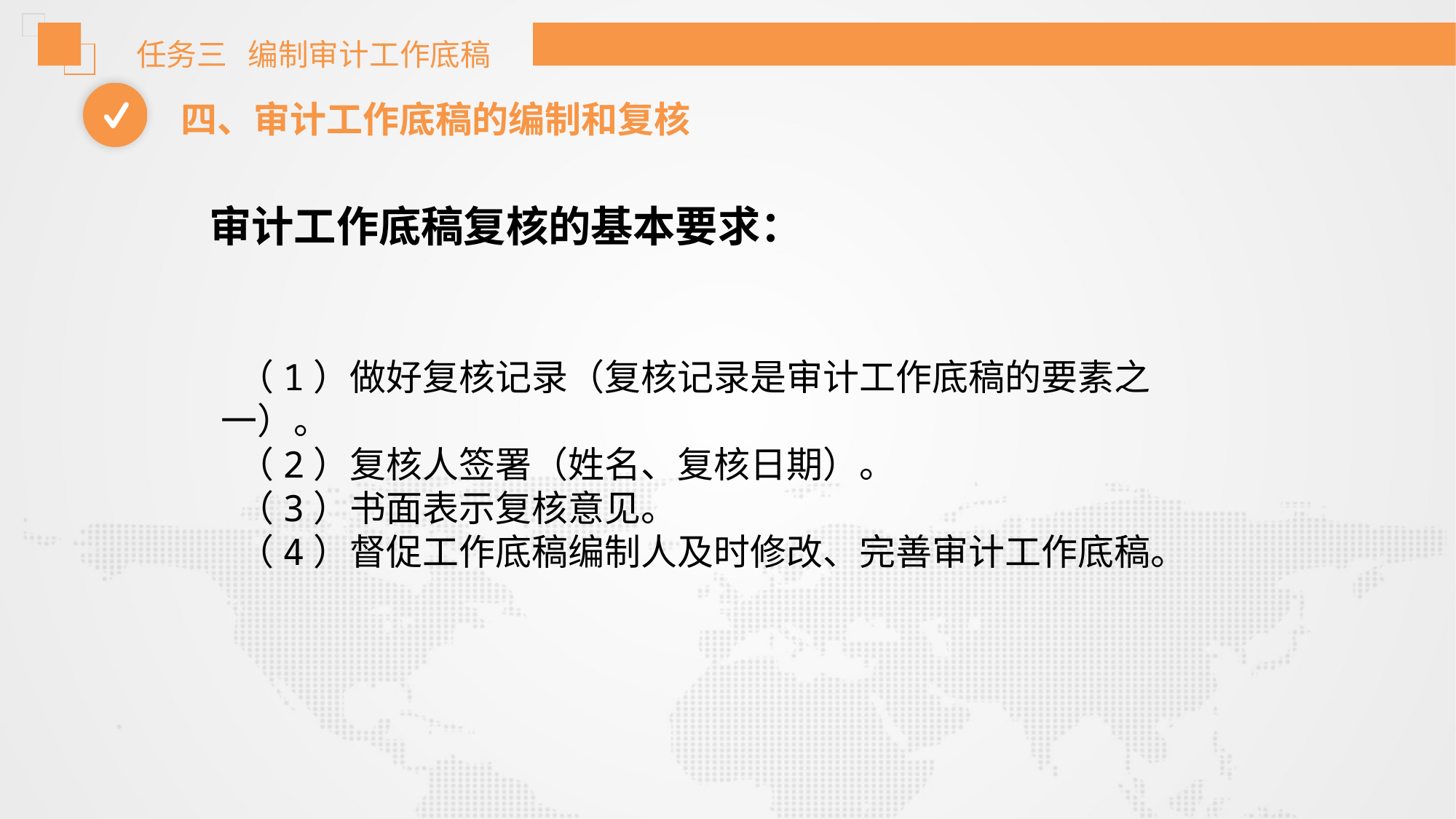

任务三   编制审计工作底稿

四、审计工作底稿的编制和复核

  审计工作底稿复核的基本要求：

      （1）做好复核记录（复核记录是审计工作底稿的要素之一）。
      （2）复核人签署（姓名、复核日期）。
      （3）书面表示复核意见。
      （4）督促工作底稿编制人及时修改、完善审计工作底稿。